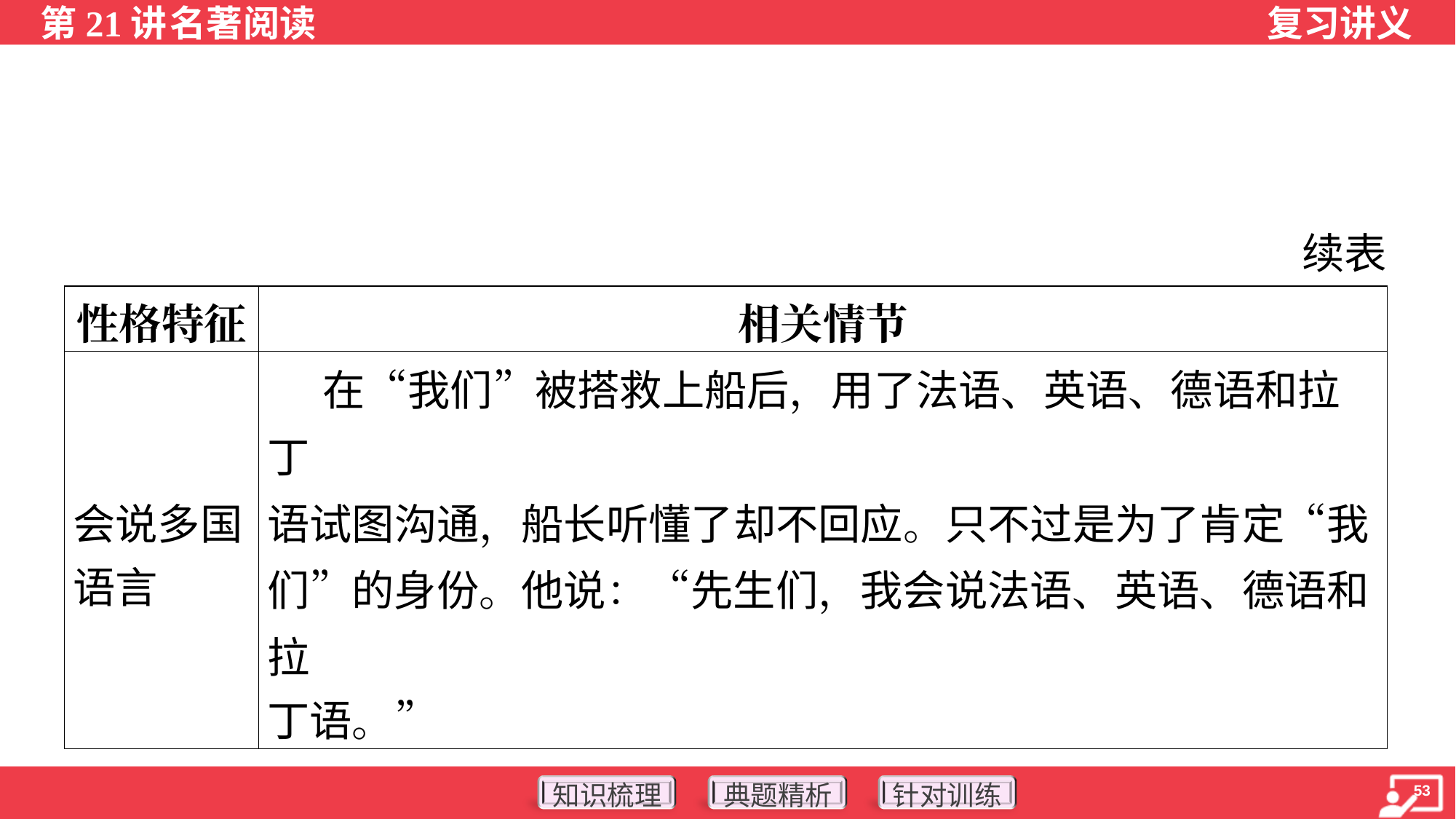

续表
| 性格特征 | 相关情节 |
| --- | --- |
| 会说多国 语言 | 在“我们”被搭救上船后，用了法语、英语、德语和拉丁 语试图沟通，船长听懂了却不回应。只不过是为了肯定“我 们”的身份。他说：“先生们，我会说法语、英语、德语和拉 丁语。” |